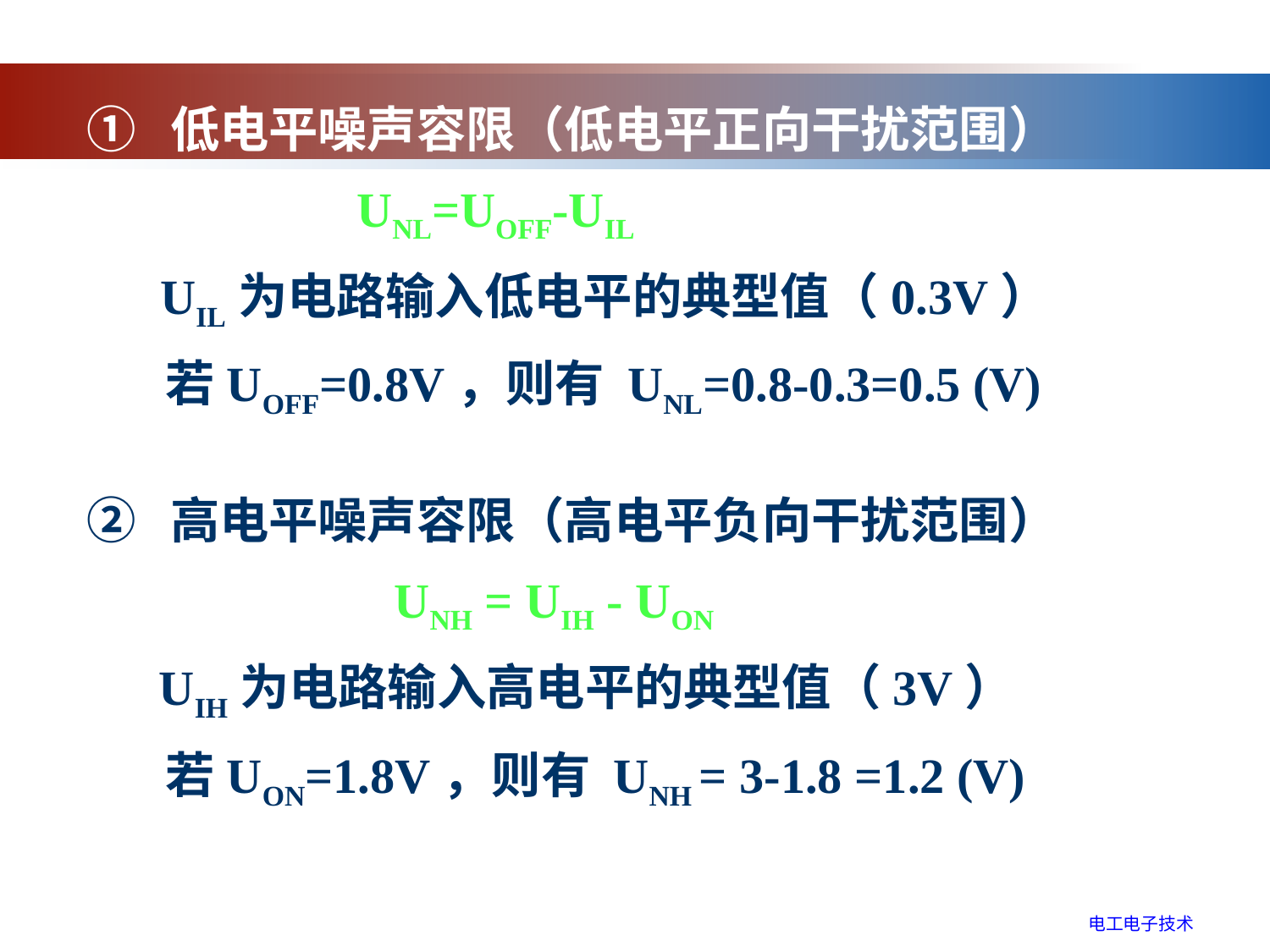

①  低电平噪声容限（低电平正向干扰范围）
                      UNL=UOFF-UIL
      UIL为电路输入低电平的典型值（0.3V）
      若UOFF=0.8V，则有 UNL=0.8-0.3=0.5 (V)
②  高电平噪声容限（高电平负向干扰范围）
　　　　　　UNH = UIH - UON
　 UIH为电路输入高电平的典型值（3V）
      若UON=1.8V，则有 UNH = 3-1.8 =1.2 (V)
电工电子技术
76